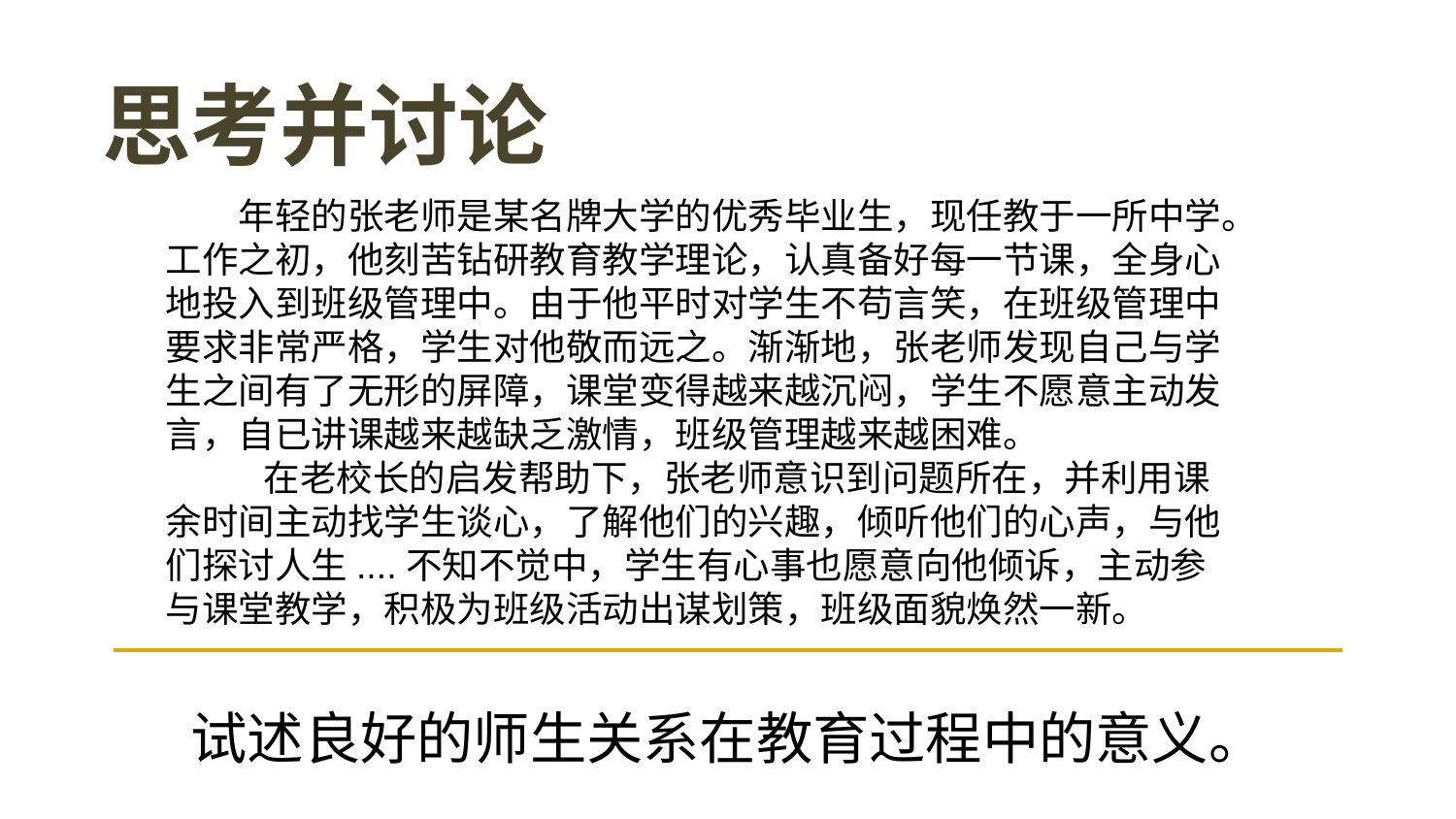

思考并讨论
年轻的张老师是某名牌大学的优秀毕业生，现任教于一所中学。工作之初，他刻苦钻研教育教学理论，认真备好每一节课，全身心地投入到班级管理中。由于他平时对学生不苟言笑，在班级管理中要求非常严格，学生对他敬而远之。渐渐地，张老师发现自己与学生之间有了无形的屏障，课堂变得越来越沉闷，学生不愿意主动发言，自已讲课越来越缺乏激情，班级管理越来越困难。
  在老校长的启发帮助下，张老师意识到问题所在，并利用课余时间主动找学生谈心，了解他们的兴趣，倾听他们的心声，与他们探讨人生....不知不觉中，学生有心事也愿意向他倾诉，主动参与课堂教学，积极为班级活动出谋划策，班级面貌焕然一新。
 试述良好的师生关系在教育过程中的意义。